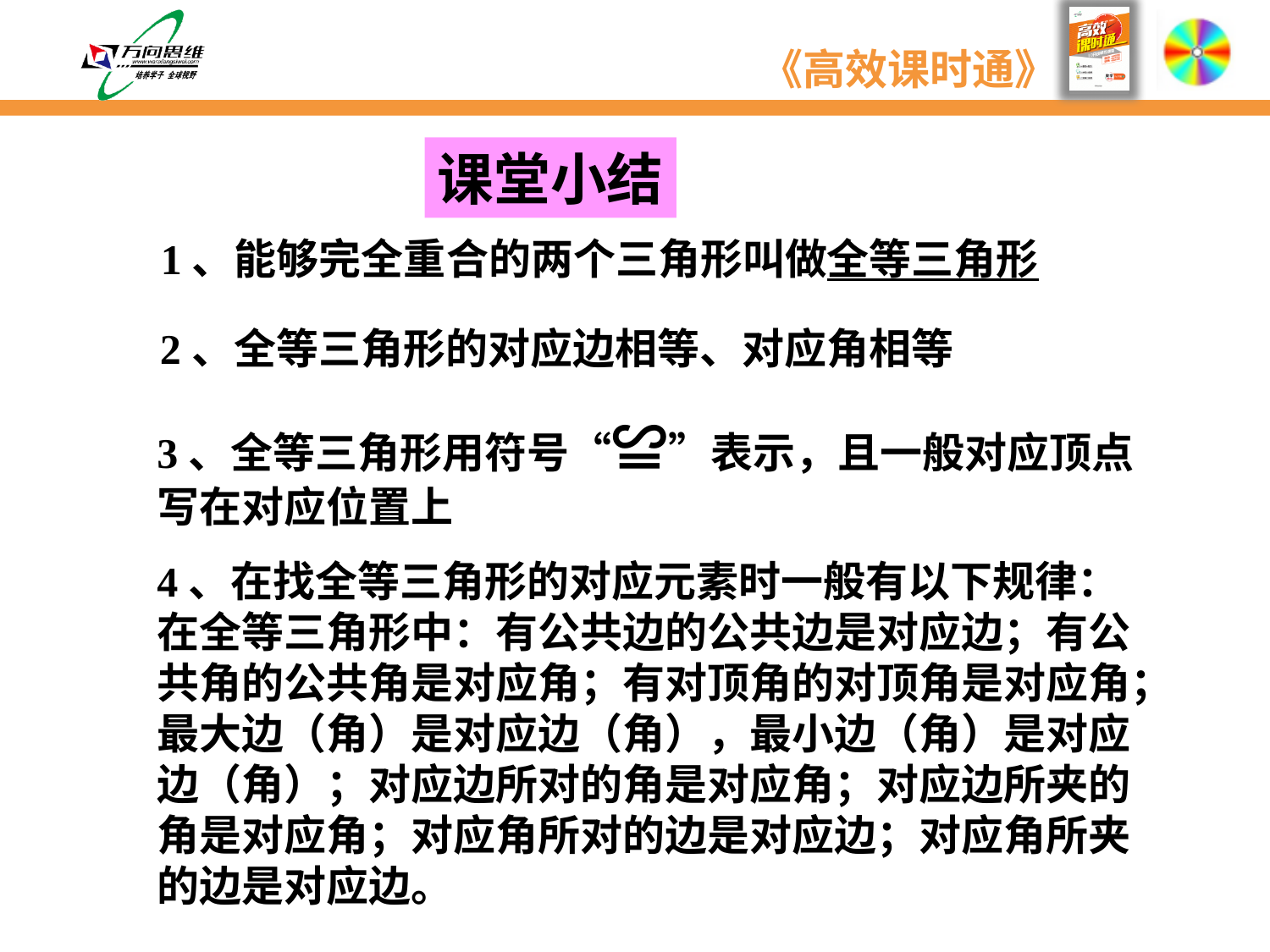

课堂小结
1、能够完全重合的两个三角形叫做全等三角形
2、全等三角形的对应边相等、对应角相等

3、全等三角形用符号“≌”表示，且一般对应顶点写在对应位置上
4、在找全等三角形的对应元素时一般有以下规律：
在全等三角形中：有公共边的公共边是对应边；有公共角的公共角是对应角；有对顶角的对顶角是对应角；最大边（角）是对应边（角），最小边（角）是对应边（角）；对应边所对的角是对应角；对应边所夹的角是对应角；对应角所对的边是对应边；对应角所夹的边是对应边。